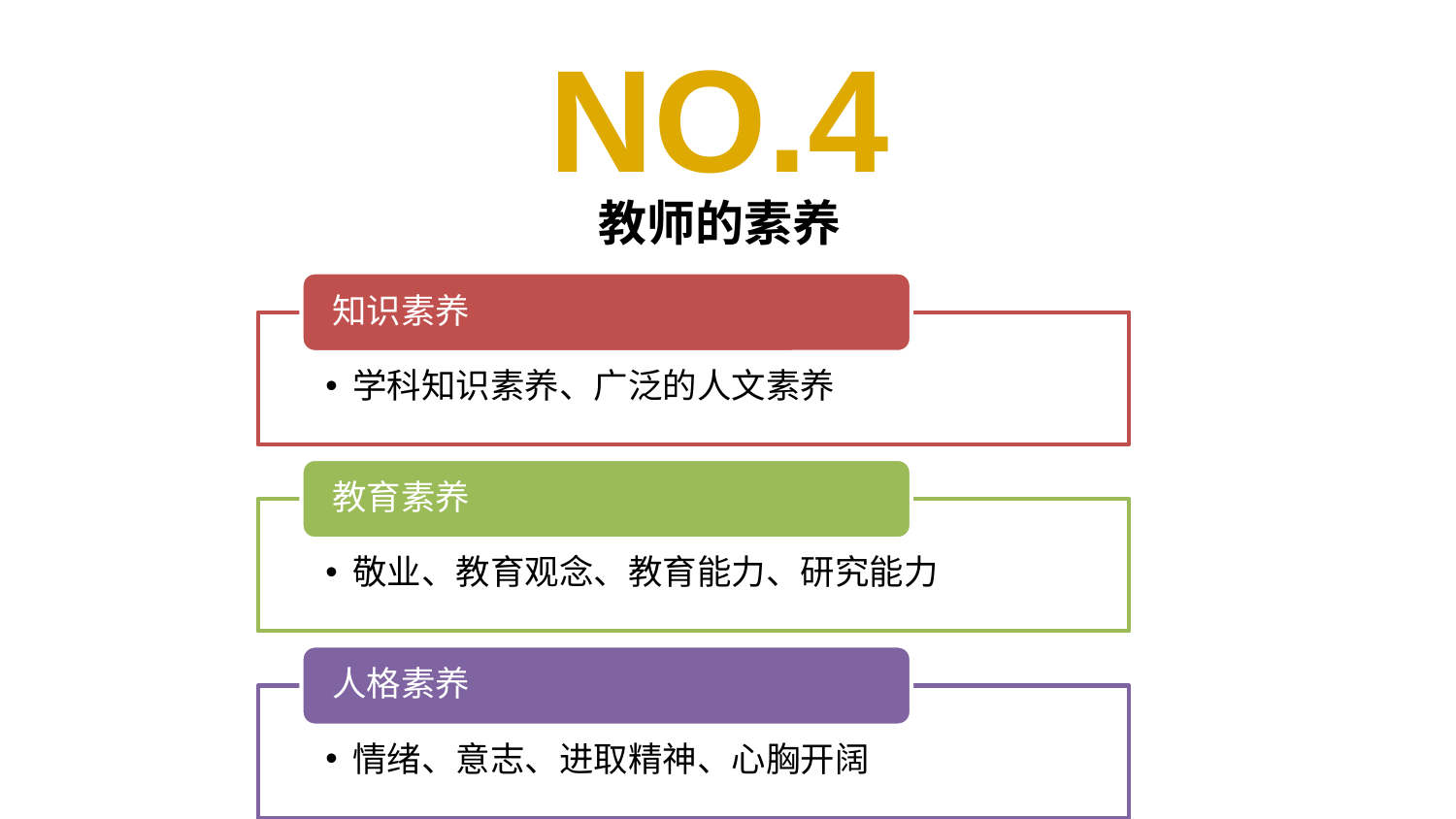

NO.4
教师的素养
学科知识素养、广泛的人文素养
知识素养
敬业、教育观念、教育能力、研究能力
教育素养
情绪、意志、进取精神、心胸开阔
人格素养